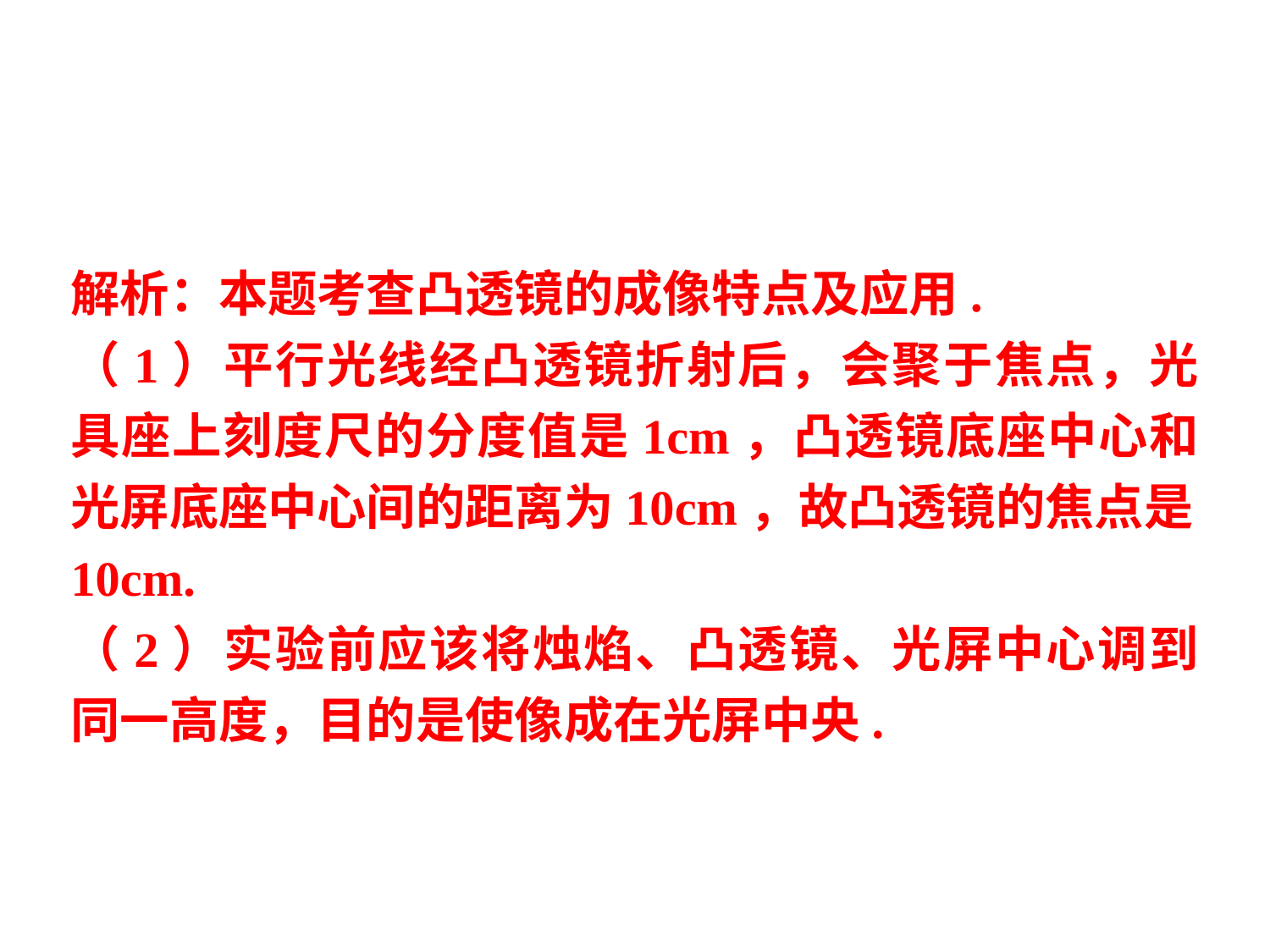

解析：本题考查凸透镜的成像特点及应用.
（1）平行光线经凸透镜折射后，会聚于焦点，光具座上刻度尺的分度值是1cm，凸透镜底座中心和光屏底座中心间的距离为10cm，故凸透镜的焦点是10cm.
（2）实验前应该将烛焰、凸透镜、光屏中心调到同一高度，目的是使像成在光屏中央.